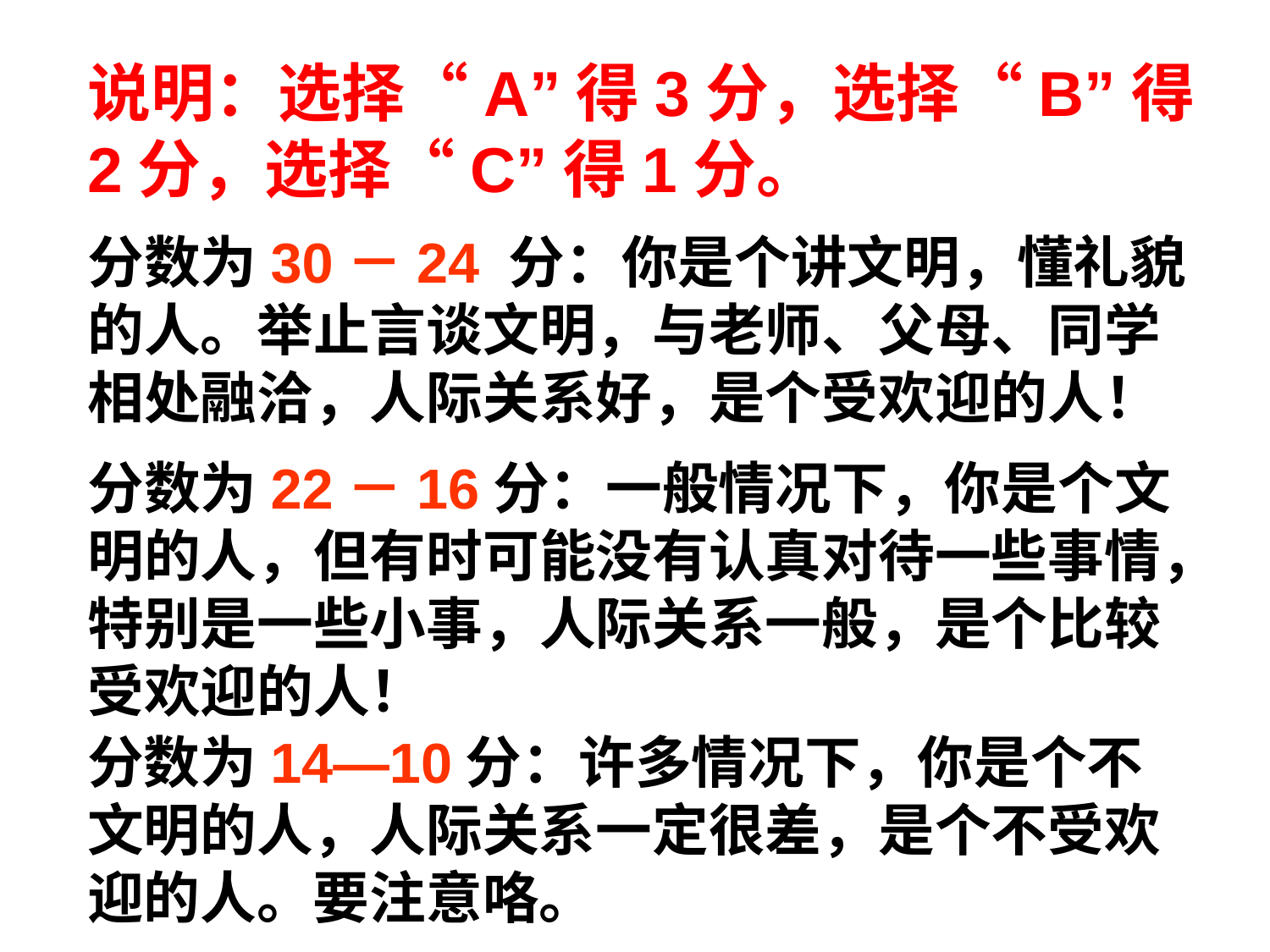

说明：选择“A”得3分，选择“B”得2分，选择“C”得1分。
分数为30－24 分：你是个讲文明，懂礼貌的人。举止言谈文明，与老师、父母、同学相处融洽，人际关系好，是个受欢迎的人！
分数为22－16分：一般情况下，你是个文明的人，但有时可能没有认真对待一些事情，特别是一些小事，人际关系一般，是个比较受欢迎的人！
分数为14—10分：许多情况下，你是个不文明的人，人际关系一定很差，是个不受欢迎的人。要注意咯。